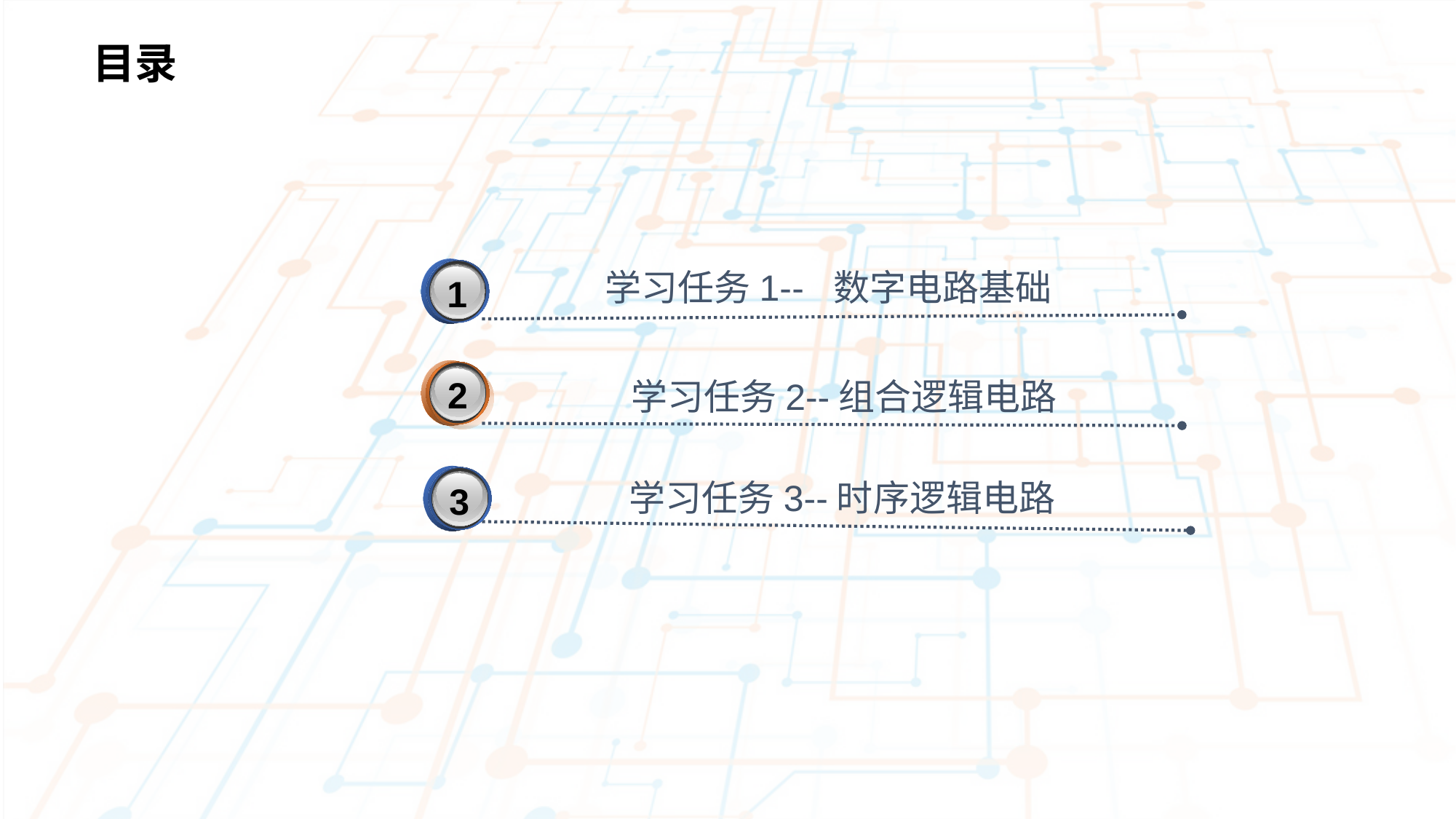

目录

3

学习任务1--  数字电路基础
1

2
学习任务2--组合逻辑电路

3

学习任务3--时序逻辑电路
3